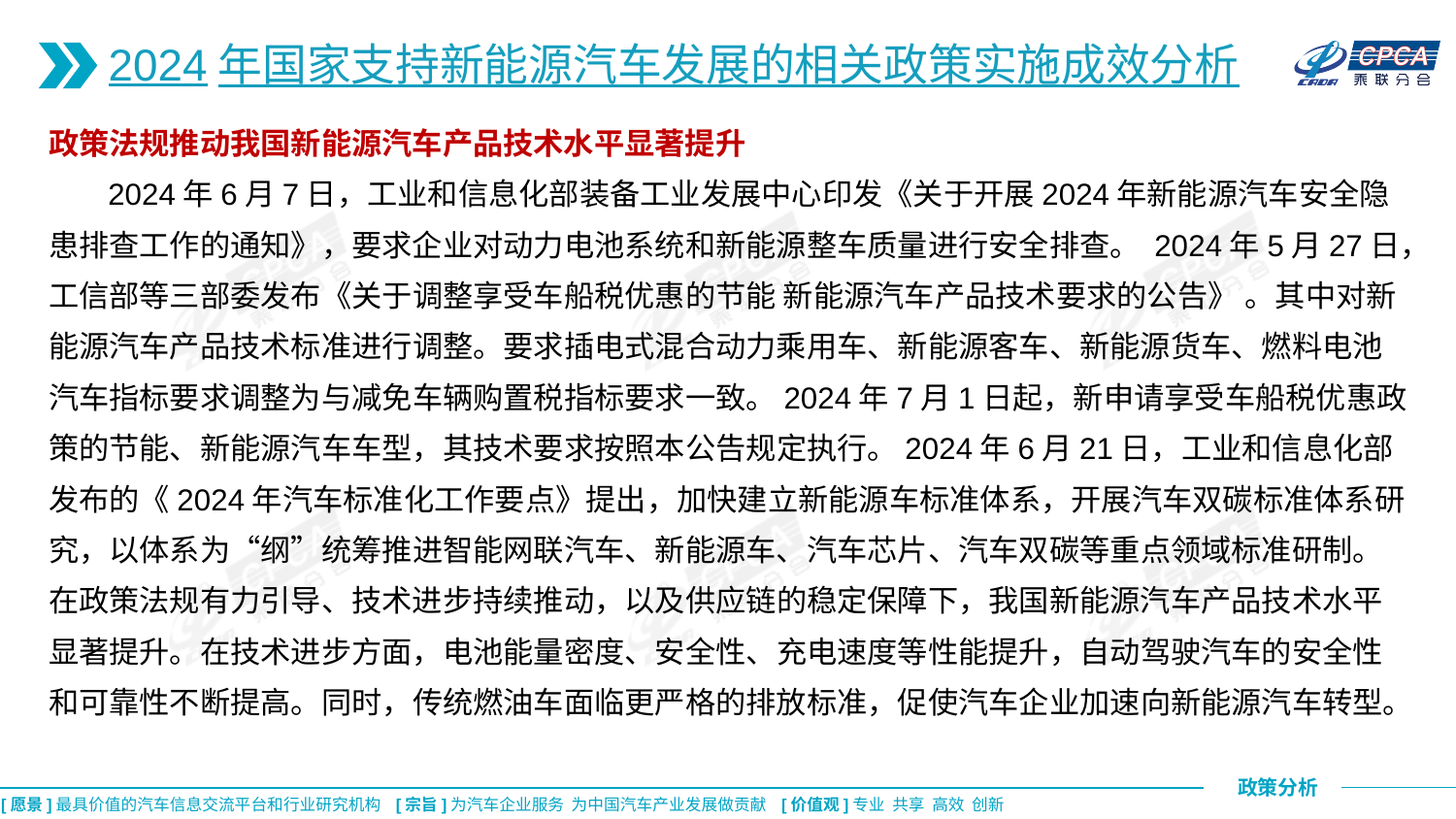

2024年国家支持新能源汽车发展的相关政策实施成效分析
政策法规推动我国新能源汽车产品技术水平显著提升
       2024年6月7日，工业和信息化部装备工业发展中心印发《关于开展2024年新能源汽车安全隐患排查工作的通知》，要求企业对动力电池系统和新能源整车质量进行安全排查。 2024年5月27日，工信部等三部委发布《关于调整享受车船税优惠的节能 新能源汽车产品技术要求的公告》 。其中对新能源汽车产品技术标准进行调整。要求插电式混合动力乘用车、新能源客车、新能源货车、燃料电池汽车指标要求调整为与减免车辆购置税指标要求一致。2024年7月1日起，新申请享受车船税优惠政策的节能、新能源汽车车型，其技术要求按照本公告规定执行。2024年6月21日，工业和信息化部发布的《2024年汽车标准化工作要点》提出，加快建立新能源车标准体系，开展汽车双碳标准体系研究，以体系为“纲”统筹推进智能网联汽车、新能源车、汽车芯片、汽车双碳等重点领域标准研制。在政策法规有力引导、技术进步持续推动，以及供应链的稳定保障下，我国新能源汽车产品技术水平显著提升。在技术进步方面，电池能量密度、安全性、充电速度等性能提升，自动驾驶汽车的安全性和可靠性不断提高。同时，传统燃油车面临更严格的排放标准，促使汽车企业加速向新能源汽车转型。